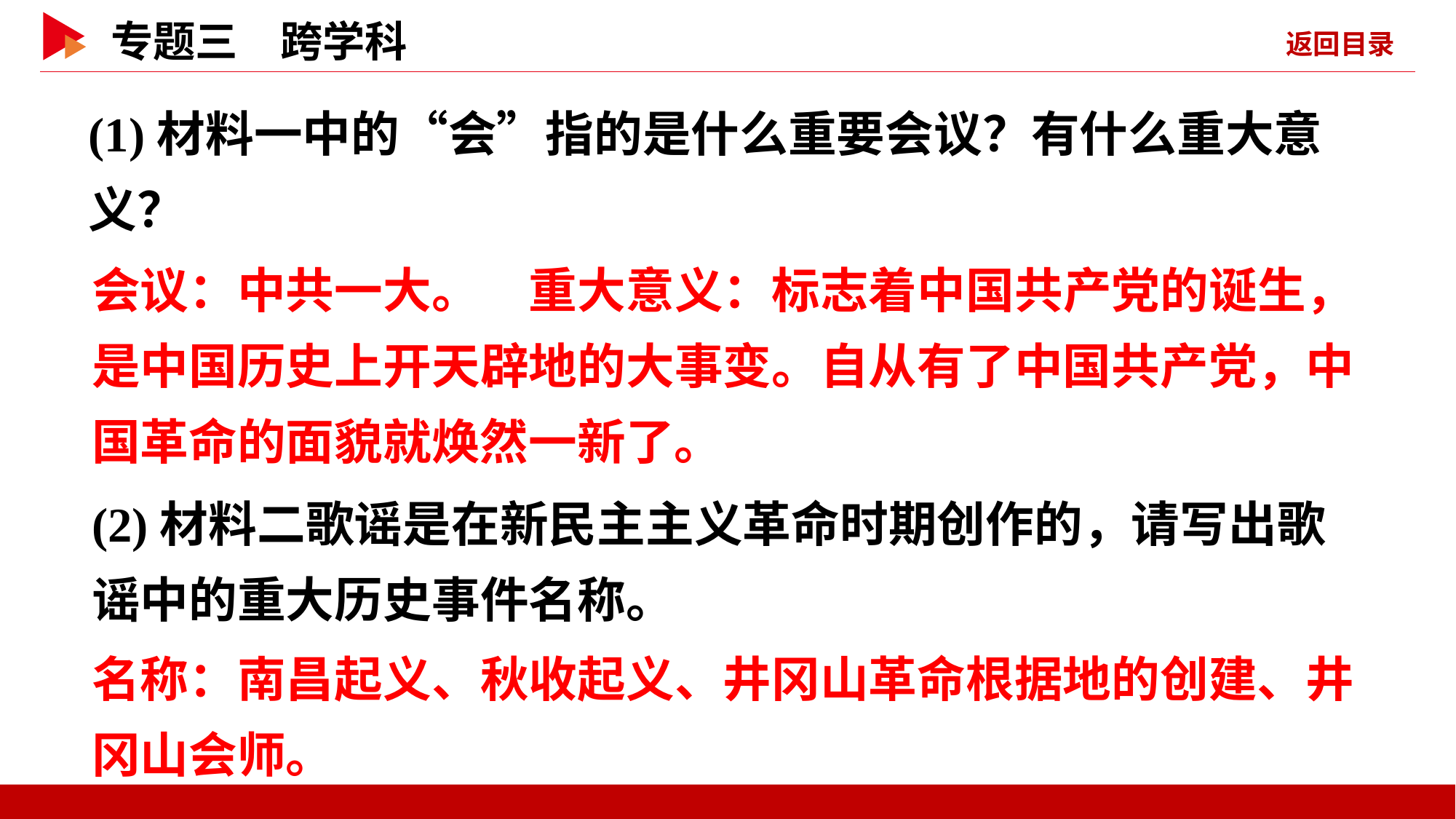

(1)材料一中的“会”指的是什么重要会议？有什么重大意义？
会议：中共一大。　重大意义：标志着中国共产党的诞生，是中国历史上开天辟地的大事变。自从有了中国共产党，中国革命的面貌就焕然一新了。
(2)材料二歌谣是在新民主主义革命时期创作的，请写出歌谣中的重大历史事件名称。
名称：南昌起义、秋收起义、井冈山革命根据地的创建、井冈山会师。